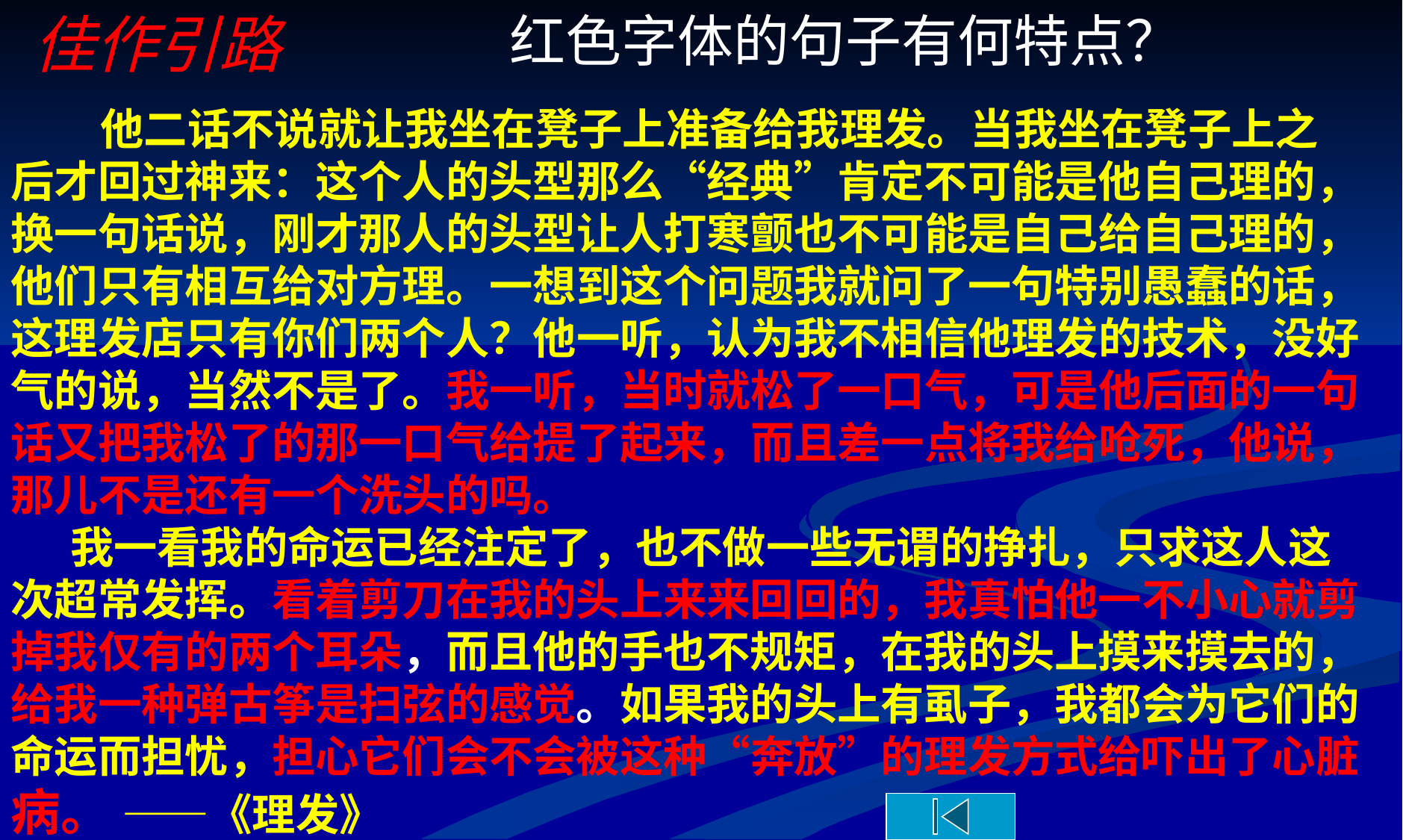

佳作引路
红色字体的句子有何特点？
        他二话不说就让我坐在凳子上准备给我理发。当我坐在凳子上之后才回过神来：这个人的头型那么“经典”肯定不可能是他自己理的，换一句话说，刚才那人的头型让人打寒颤也不可能是自己给自己理的，他们只有相互给对方理。一想到这个问题我就问了一句特别愚蠢的话，这理发店只有你们两个人？他一听，认为我不相信他理发的技术，没好气的说，当然不是了。我一听，当时就松了一口气，可是他后面的一句话又把我松了的那一口气给提了起来，而且差一点将我给呛死，他说，那儿不是还有一个洗头的吗。
      我一看我的命运已经注定了，也不做一些无谓的挣扎，只求这人这次超常发挥。看着剪刀在我的头上来来回回的，我真怕他一不小心就剪掉我仅有的两个耳朵，而且他的手也不规矩，在我的头上摸来摸去的，给我一种弹古筝是扫弦的感觉。如果我的头上有虱子，我都会为它们的命运而担忧，担心它们会不会被这种“奔放”的理发方式给吓出了心脏病。 ——《理发》